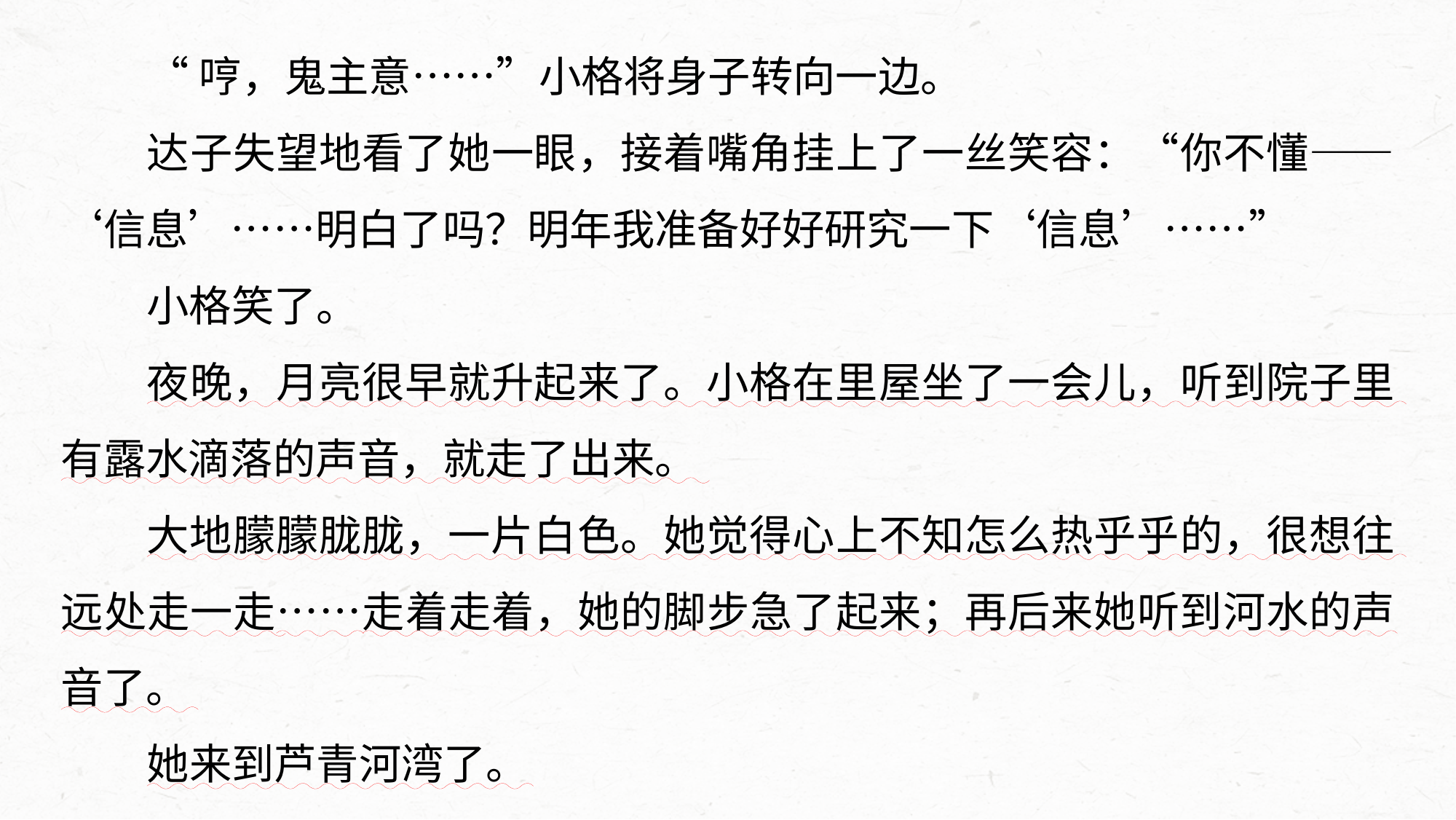

“哼，鬼主意……”小格将身子转向一边。
达子失望地看了她一眼，接着嘴角挂上了一丝笑容：“你不懂——‘信息’……明白了吗？明年我准备好好研究一下‘信息’……”
小格笑了。
夜晚，月亮很早就升起来了。小格在里屋坐了一会儿，听到院子里有露水滴落的声音，就走了出来。
大地朦朦胧胧，一片白色。她觉得心上不知怎么热乎乎的，很想往远处走一走……走着走着，她的脚步急了起来；再后来她听到河水的声音了。
她来到芦青河湾了。